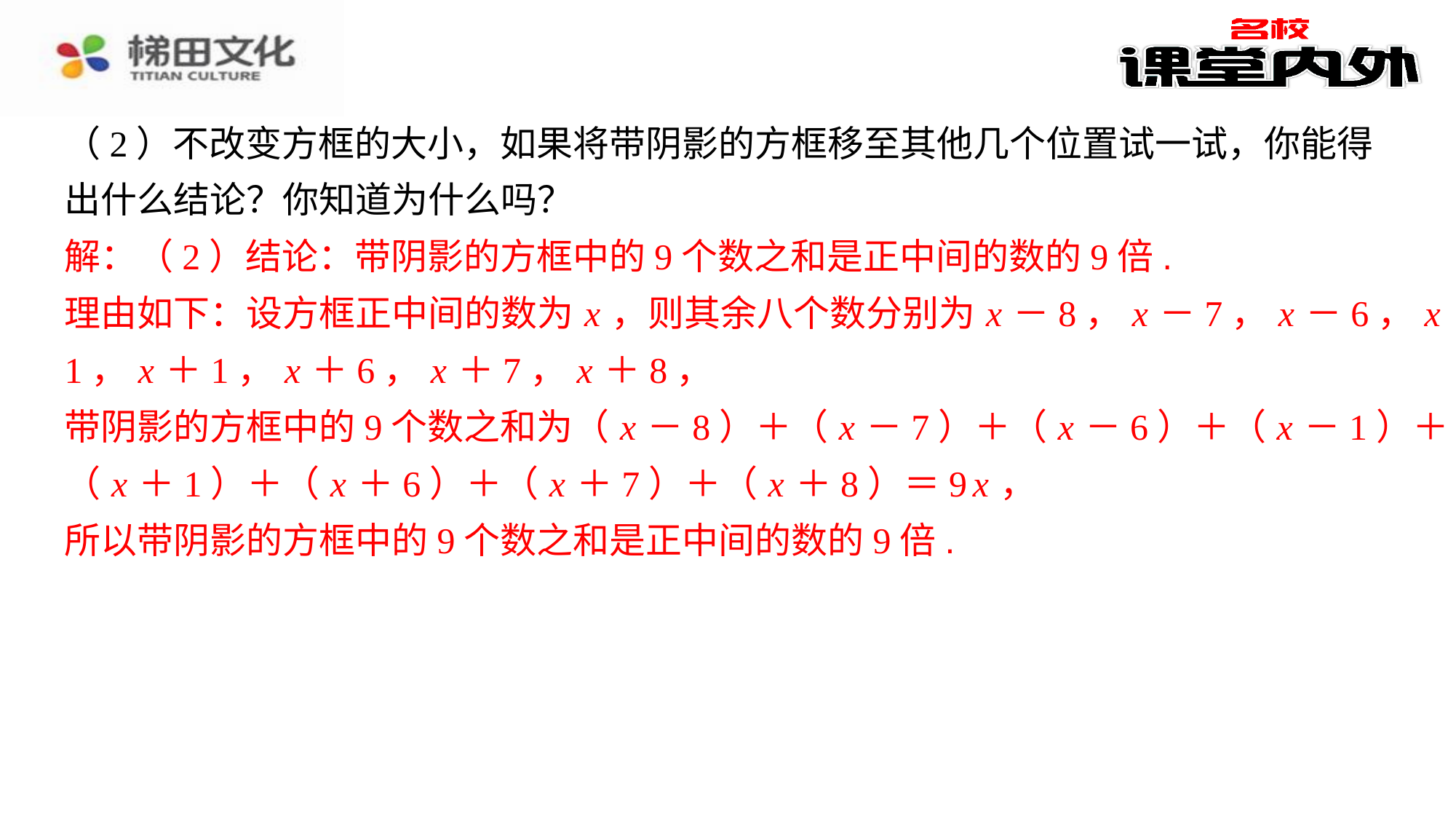

（2）不改变方框的大小，如果将带阴影的方框移至其他几个位置试一试，你能得
出什么结论？你知道为什么吗？
解：（2）结论：带阴影的方框中的9个数之和是正中间的数的9倍.
理由如下：设方框正中间的数为 x ，则其余八个数分别为 x －8， x －7， x －6， x －
1， x ＋1， x ＋6， x ＋7， x ＋8，
带阴影的方框中的9个数之和为（ x －8）＋（ x －7）＋（ x －6）＋（ x －1）＋ x ＋
（ x ＋1）＋（ x ＋6）＋（ x ＋7）＋（ x ＋8）＝9 x ，
所以带阴影的方框中的9个数之和是正中间的数的9倍.
解：（2）结论：带阴影的方框中的9个数之和是正中间的数的9倍.
理由如下：设方框正中间的数为 x ，则其余八个数分别为 x －8， x －7， x －6， x －
1， x ＋1， x ＋6， x ＋7， x ＋8，
带阴影的方框中的9个数之和为（ x －8）＋（ x －7）＋（ x －6）＋（ x －1）＋ x ＋
（ x ＋1）＋（ x ＋6）＋（ x ＋7）＋（ x ＋8）＝9 x ，
所以带阴影的方框中的9个数之和是正中间的数的9倍.